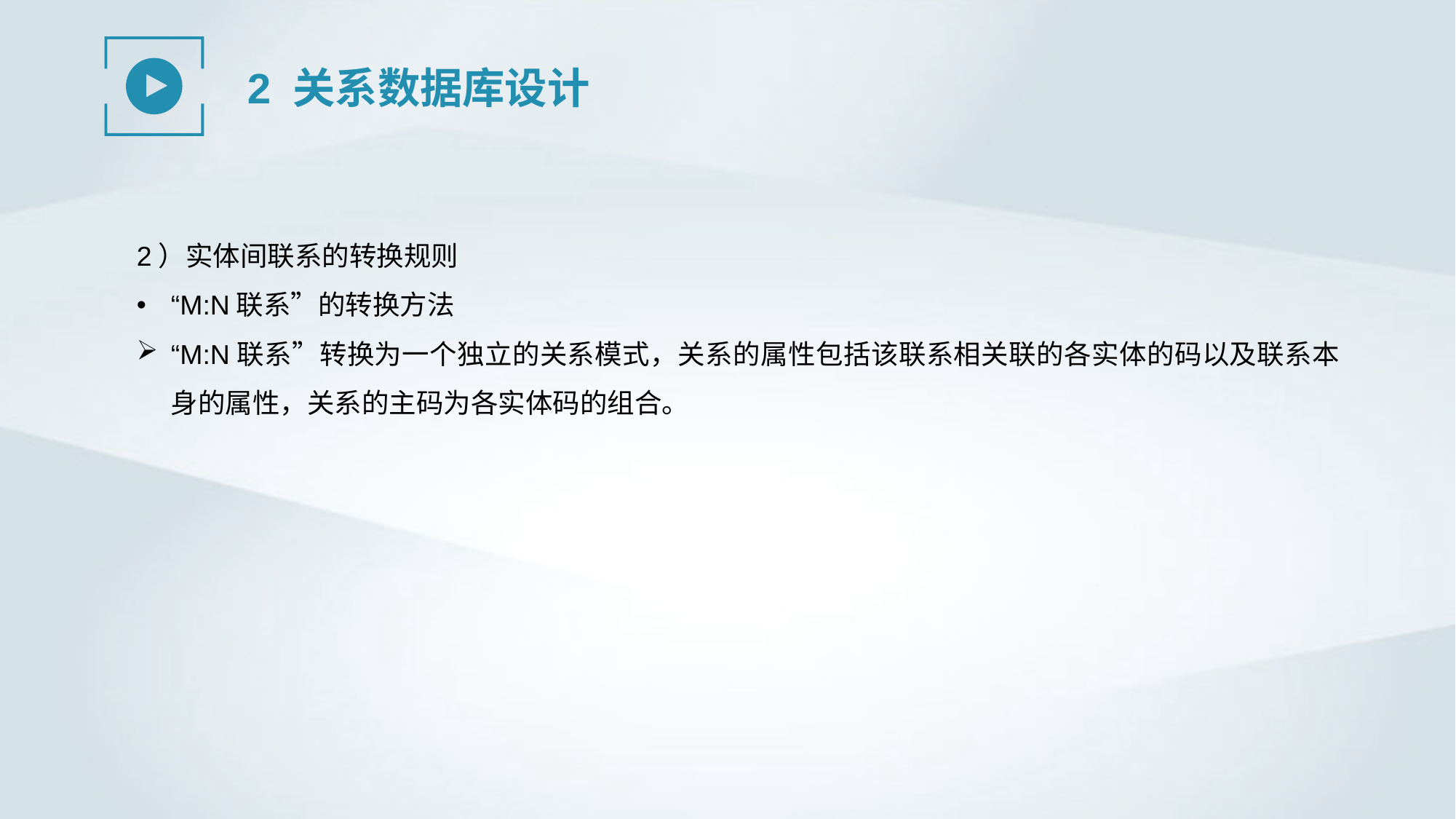

2 关系数据库设计
2）实体间联系的转换规则
“M:N联系”的转换方法
“M:N联系”转换为一个独立的关系模式，关系的属性包括该联系相关联的各实体的码以及联系本身的属性，关系的主码为各实体码的组合。